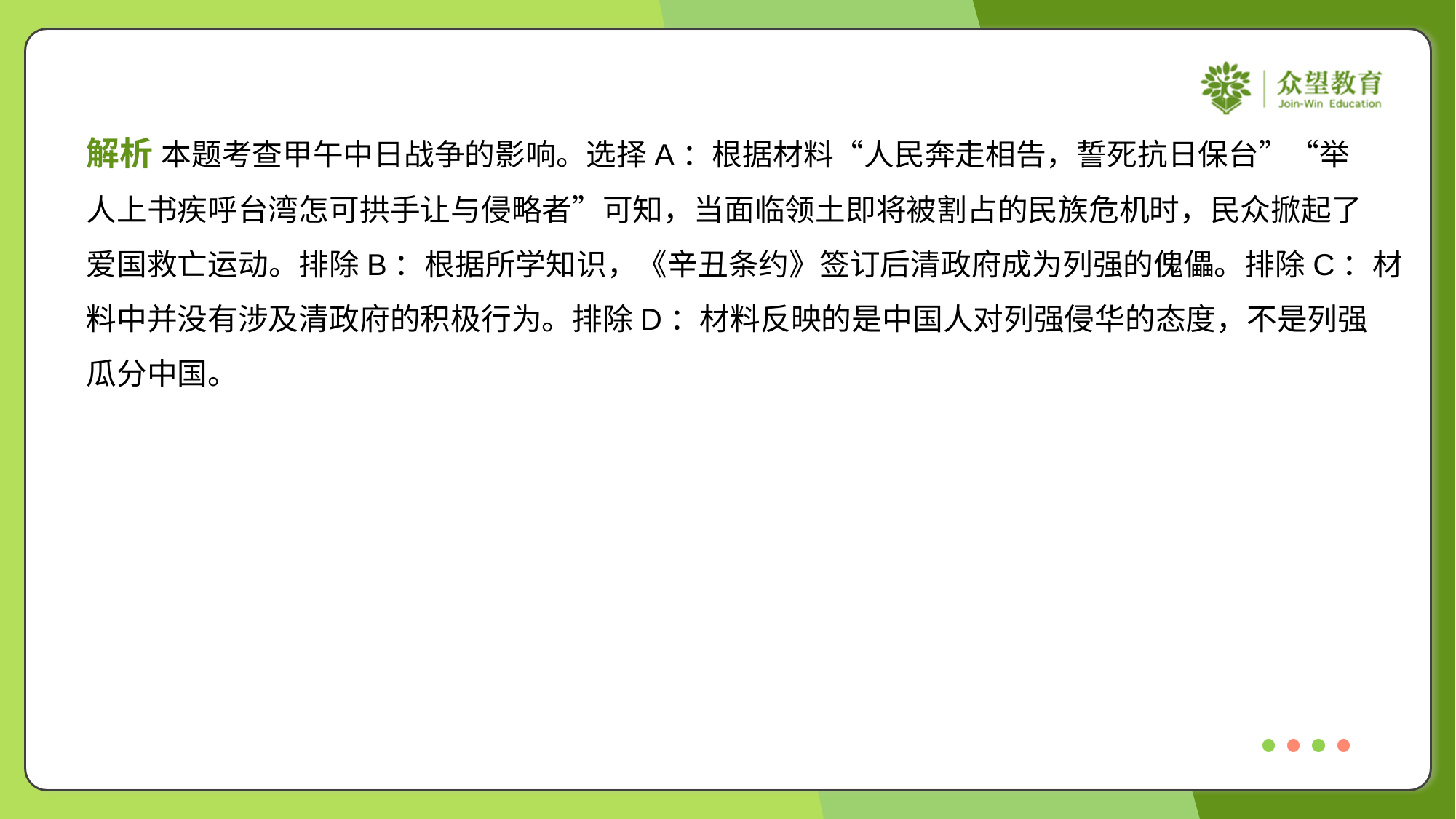

解析 本题考查甲午中日战争的影响。选择A：根据材料“人民奔走相告，誓死抗日保台”“举
人上书疾呼台湾怎可拱手让与侵略者”可知，当面临领土即将被割占的民族危机时，民众掀起了
爱国救亡运动。排除B：根据所学知识，《辛丑条约》签订后清政府成为列强的傀儡。排除C：材
料中并没有涉及清政府的积极行为。排除D：材料反映的是中国人对列强侵华的态度，不是列强
瓜分中国。